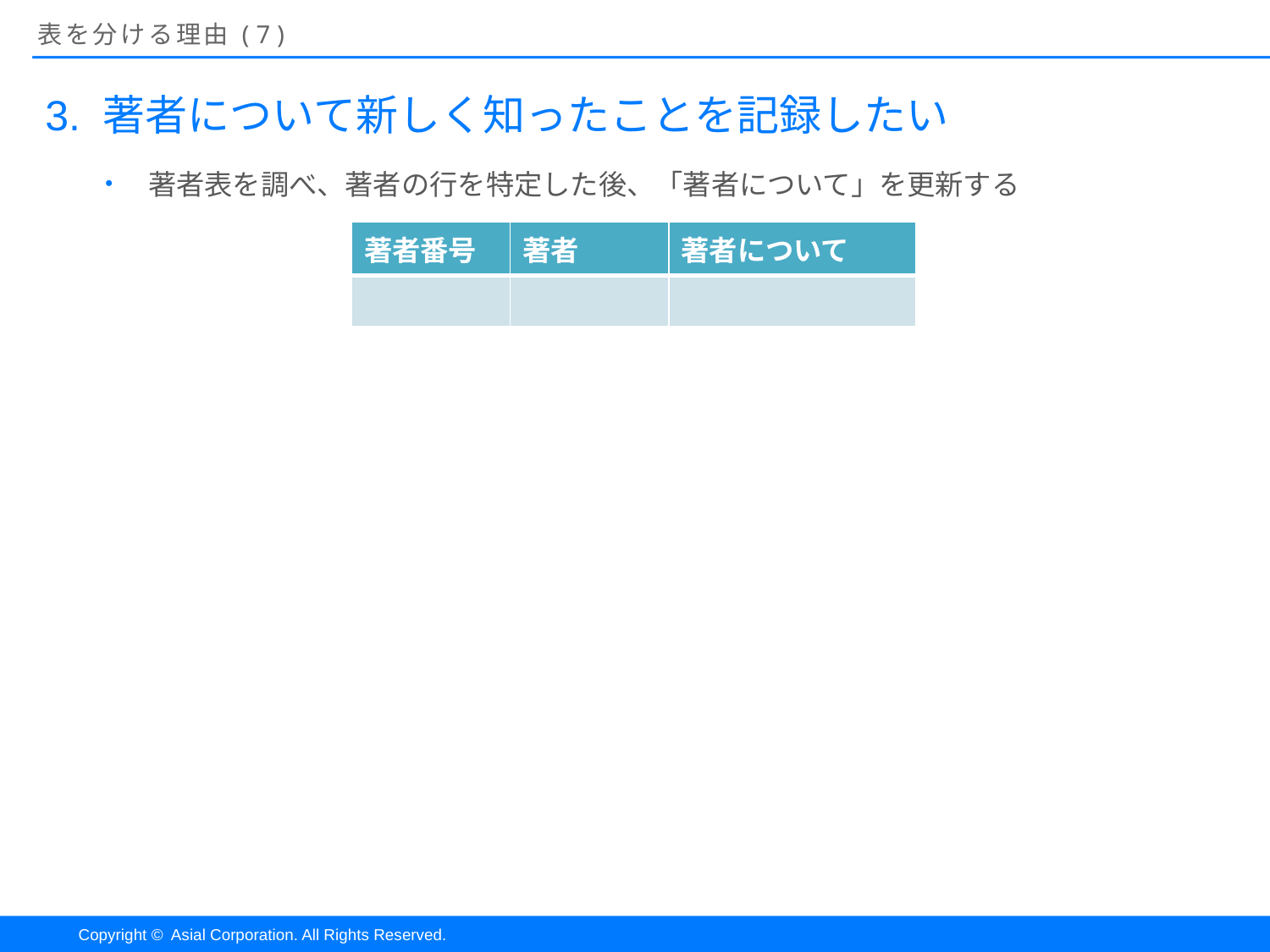

# 表を分ける理由(7)

著者について新しく知ったことを記録したい
著者表を調べ、著者の行を特定した後、「著者について」を更新する
| 著者番号 | 著者 | 著者について |
| --- | --- | --- |
|  |  |  |